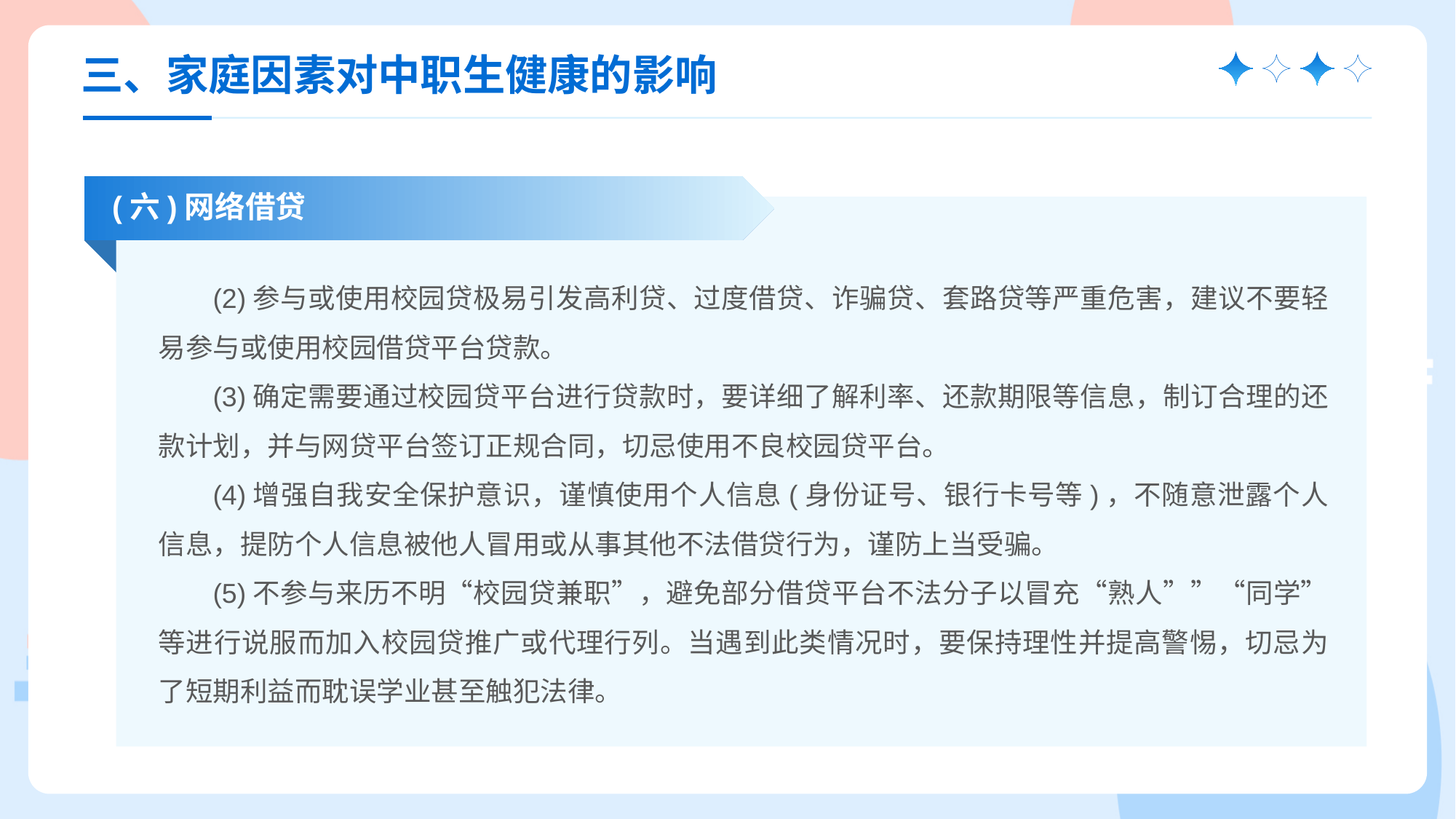

三、家庭因素对中职生健康的影响
(六)网络借贷

(2)参与或使用校园贷极易引发高利贷、过度借贷、诈骗贷、套路贷等严重危害，建议不要轻易参与或使用校园借贷平台贷款。
(3)确定需要通过校园贷平台进行贷款时，要详细了解利率、还款期限等信息，制订合理的还款计划，并与网贷平台签订正规合同，切忌使用不良校园贷平台。
(4)增强自我安全保护意识，谨慎使用个人信息(身份证号、银行卡号等)，不随意泄露个人信息，提防个人信息被他人冒用或从事其他不法借贷行为，谨防上当受骗。
(5)不参与来历不明“校园贷兼职”，避免部分借贷平台不法分子以冒充“熟人””“同学”等进行说服而加入校园贷推广或代理行列。当遇到此类情况时，要保持理性并提高警惕，切忌为了短期利益而耽误学业甚至触犯法律。